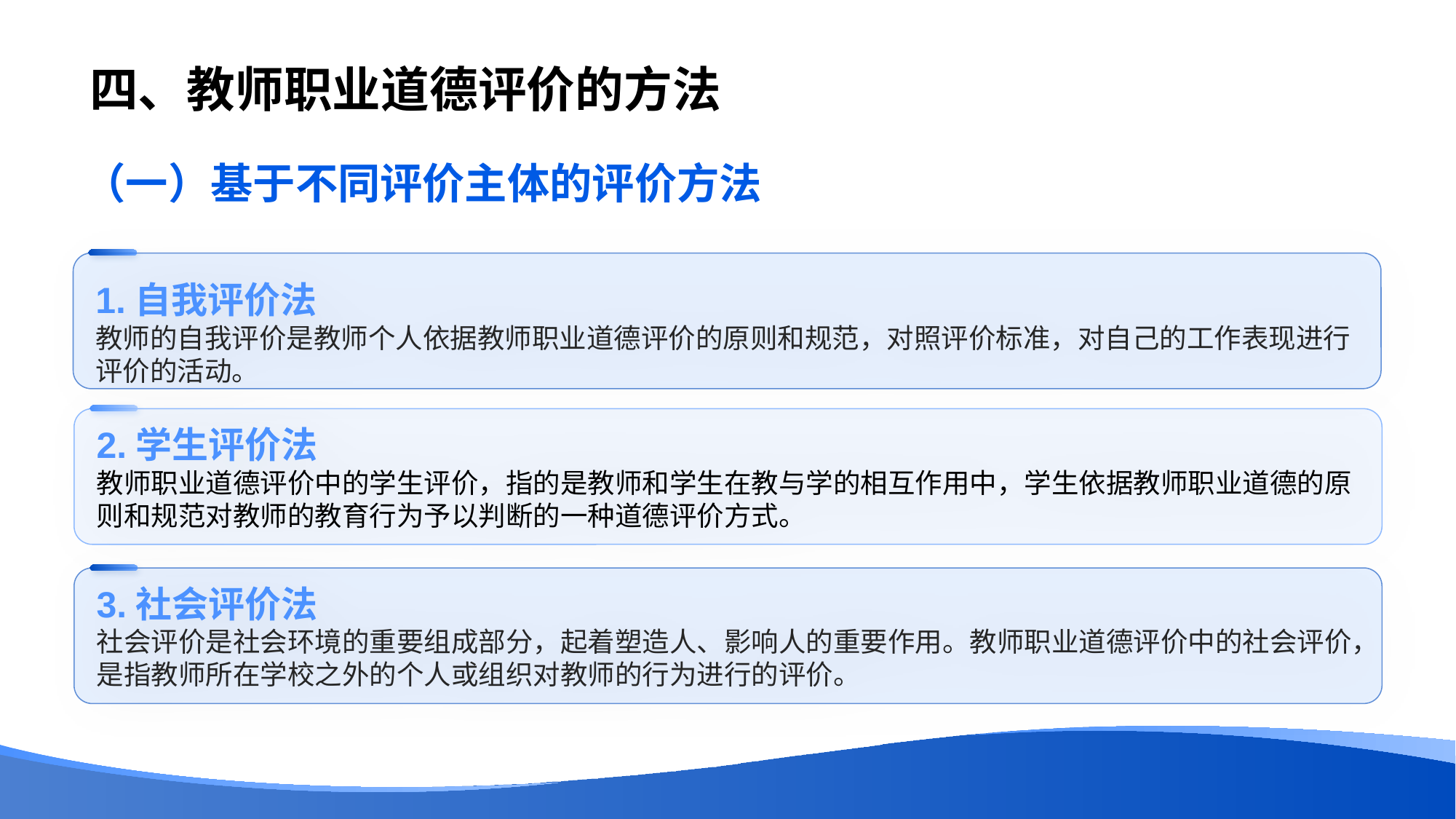

# 四、教师职业道德评价的方法
（一）基于不同评价主体的评价方法

1.自我评价法
教师的自我评价是教师个人依据教师职业道德评价的原则和规范，对照评价标准，对自己的工作表现进行评价的活动。

2.学生评价法
教师职业道德评价中的学生评价，指的是教师和学生在教与学的相互作用中，学生依据教师职业道德的原则和规范对教师的教育行为予以判断的一种道德评价方式。

3.社会评价法
社会评价是社会环境的重要组成部分，起着塑造人、影响人的重要作用。教师职业道德评价中的社会评价，是指教师所在学校之外的个人或组织对教师的行为进行的评价。